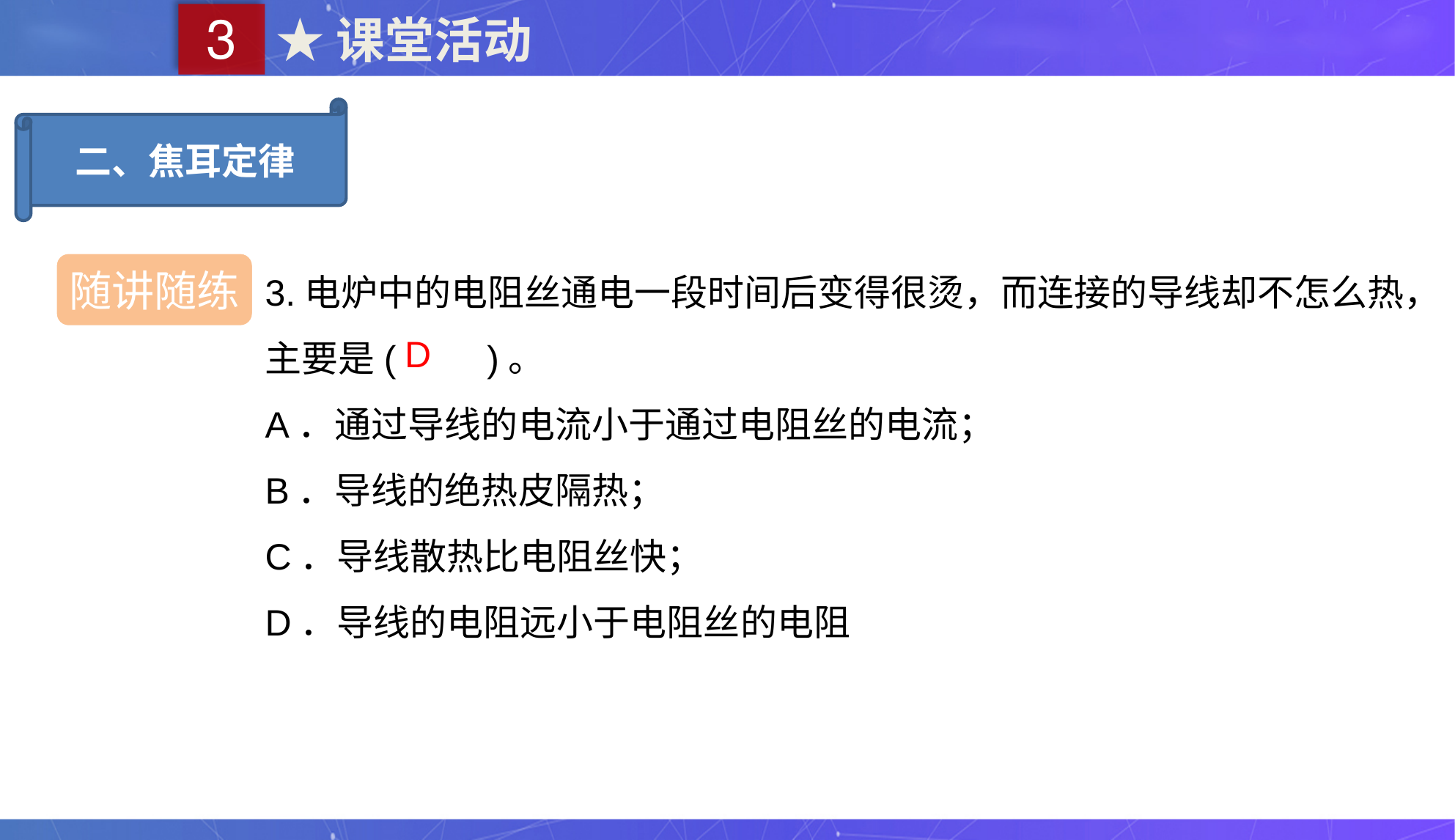

3
★课堂活动
二、焦耳定律
3.电炉中的电阻丝通电一段时间后变得很烫，而连接的导线却不怎么热，主要是(　　)。
A．通过导线的电流小于通过电阻丝的电流；
B．导线的绝热皮隔热；
C．导线散热比电阻丝快；
D．导线的电阻远小于电阻丝的电阻
随讲随练
D